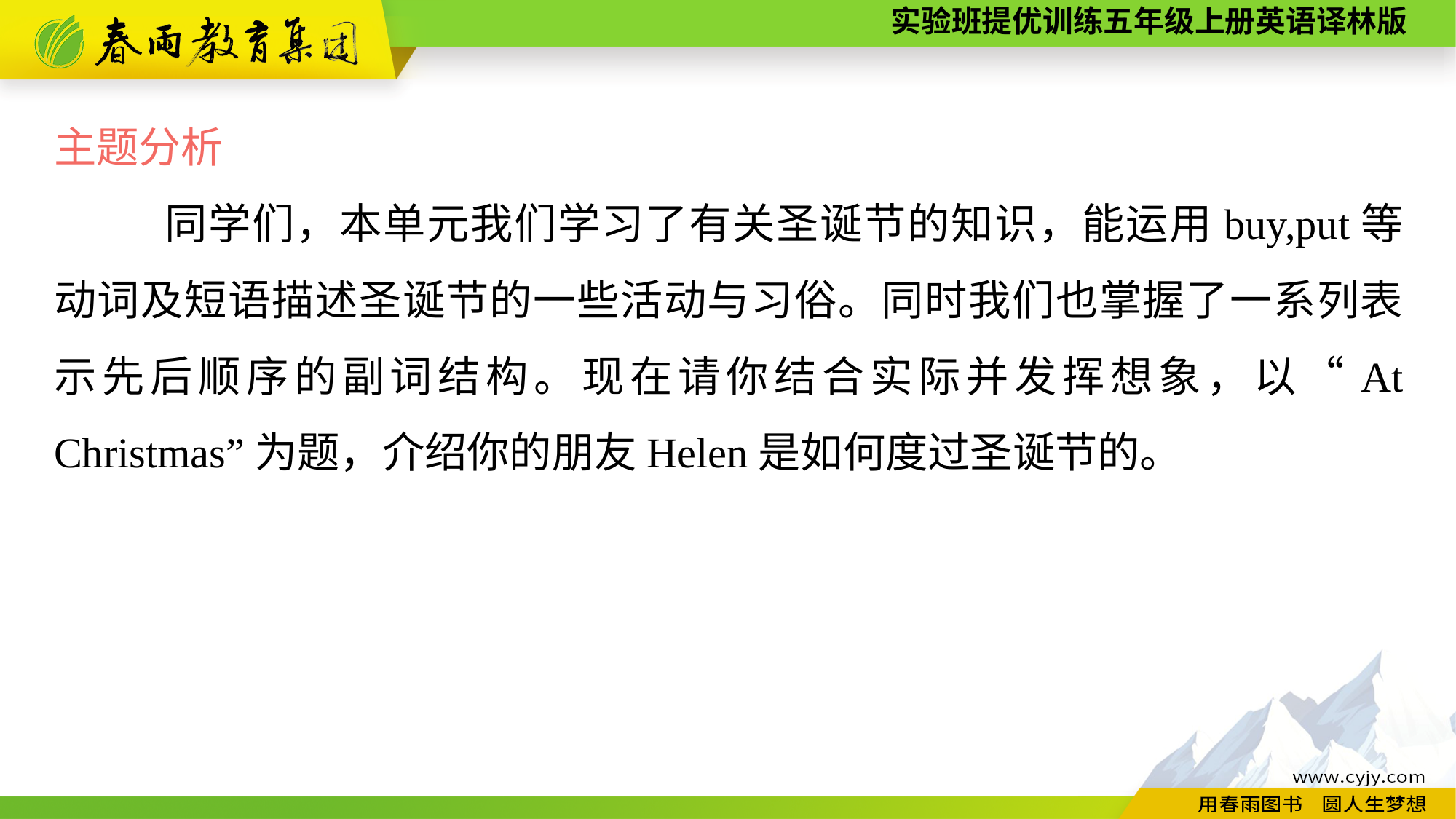

主题分析
	同学们，本单元我们学习了有关圣诞节的知识，能运用buy,put等动词及短语描述圣诞节的一些活动与习俗。同时我们也掌握了一系列表示先后顺序的副词结构。现在请你结合实际并发挥想象，以“At Christmas”为题，介绍你的朋友Helen是如何度过圣诞节的。